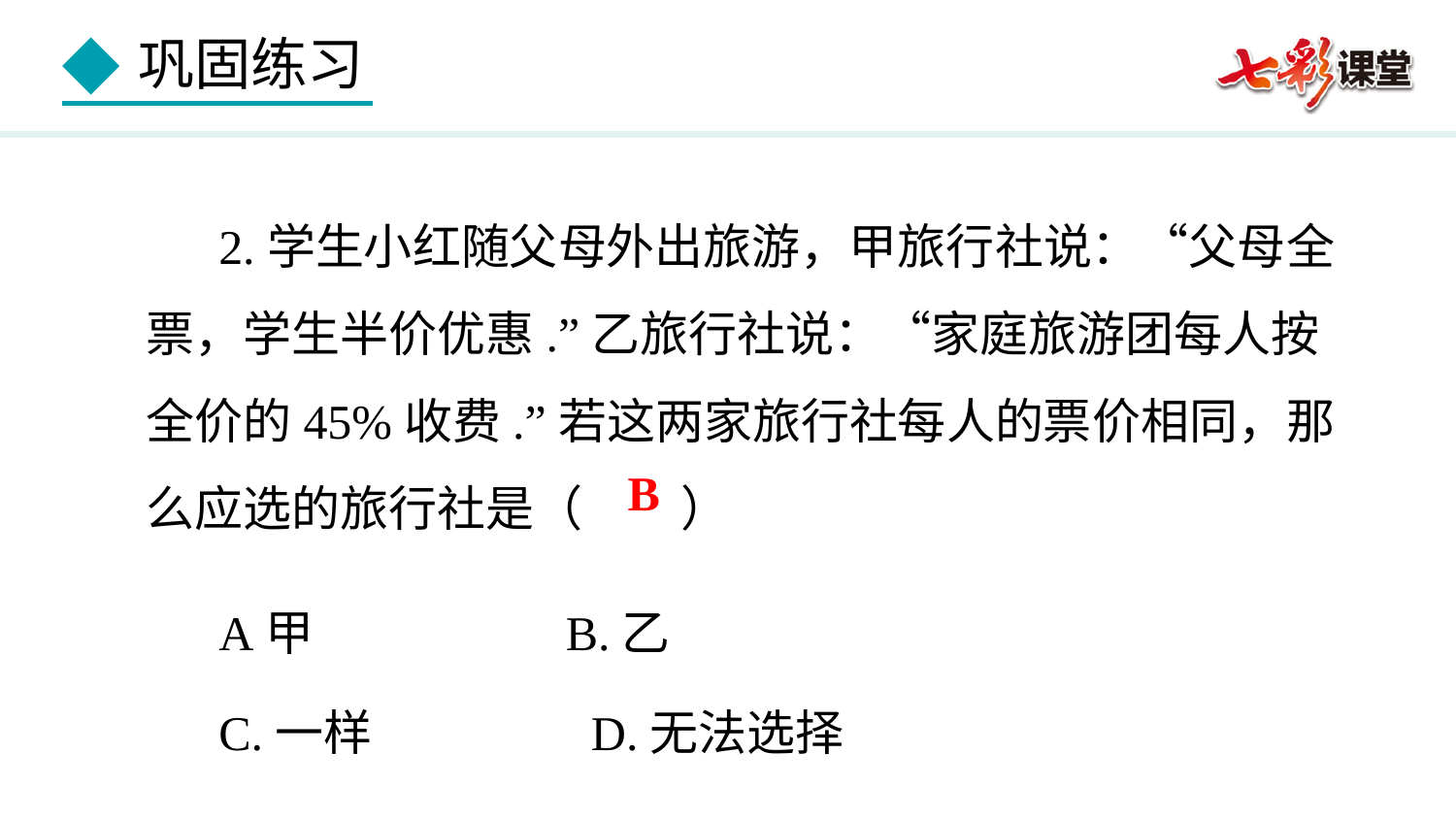

2.学生小红随父母外出旅游，甲旅行社说：“父母全票，学生半价优惠.”乙旅行社说：“家庭旅游团每人按全价的45%收费.”若这两家旅行社每人的票价相同，那么应选的旅行社是（         ）
A甲                      B.乙
C.一样                   D.无法选择
B